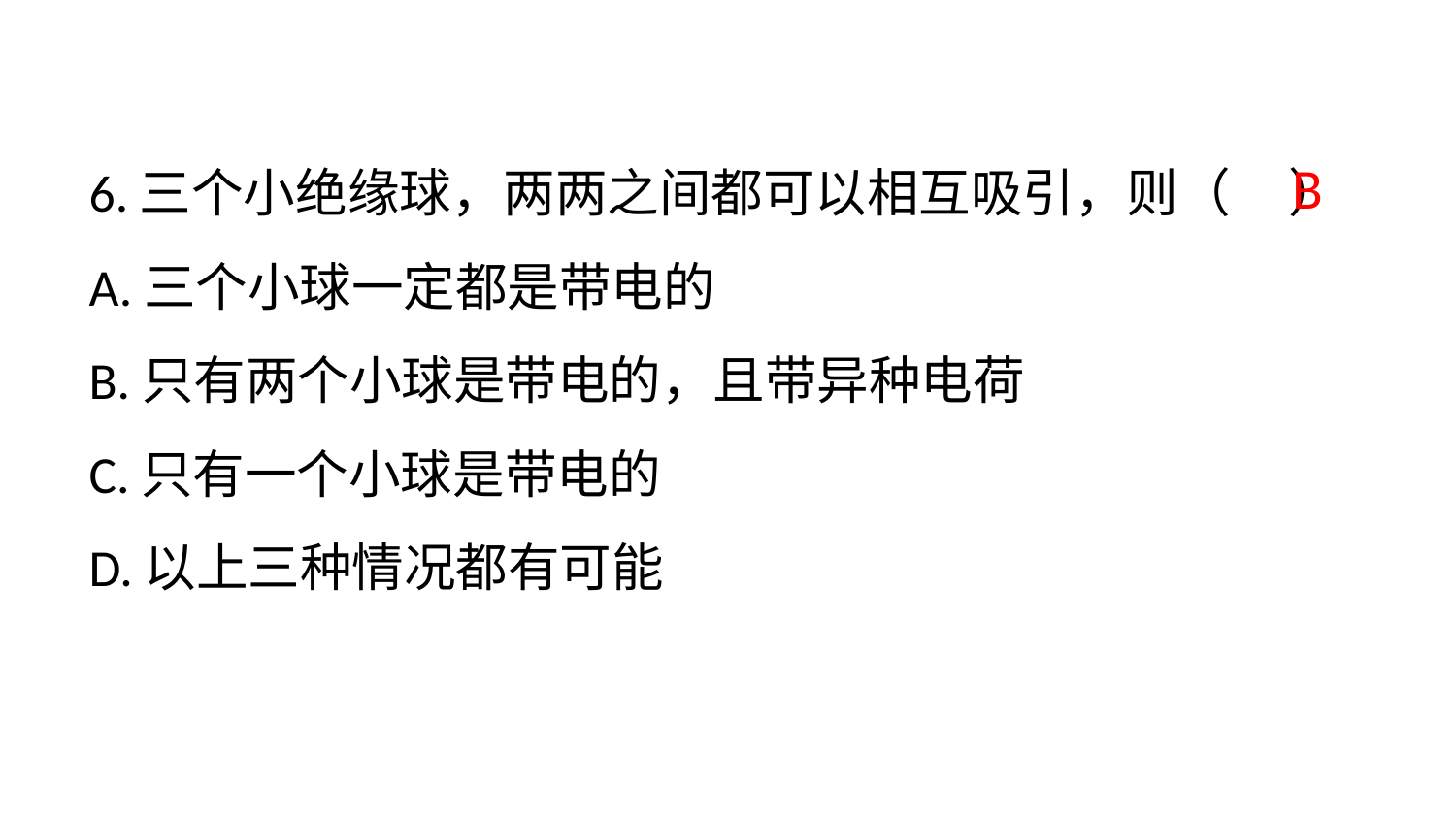

6.三个小绝缘球，两两之间都可以相互吸引，则（     ）
A.三个小球一定都是带电的
B.只有两个小球是带电的，且带异种电荷
C.只有一个小球是带电的
D.以上三种情况都有可能
B